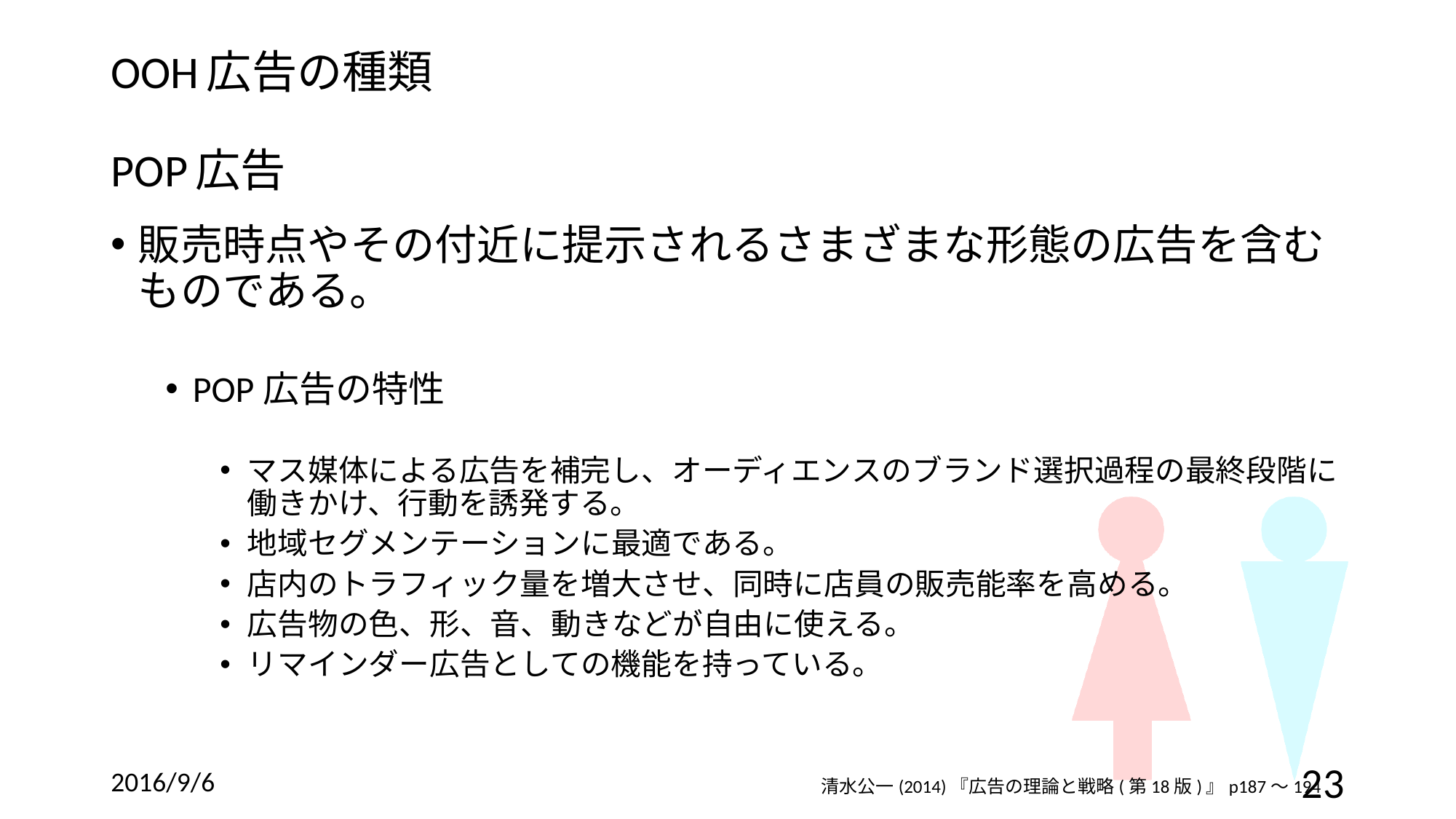

# OOH広告の種類 POP広告
販売時点やその付近に提示されるさまざまな形態の広告を含むものである。

POP広告の特性

マス媒体による広告を補完し、オーディエンスのブランド選択過程の最終段階に働きかけ、行動を誘発する。
地域セグメンテーションに最適である。
店内のトラフィック量を増大させ、同時に店員の販売能率を高める。
広告物の色、形、音、動きなどが自由に使える。
リマインダー広告としての機能を持っている。
2016/9/6
23
清水公一(2014)『広告の理論と戦略(第18版)』p187～194